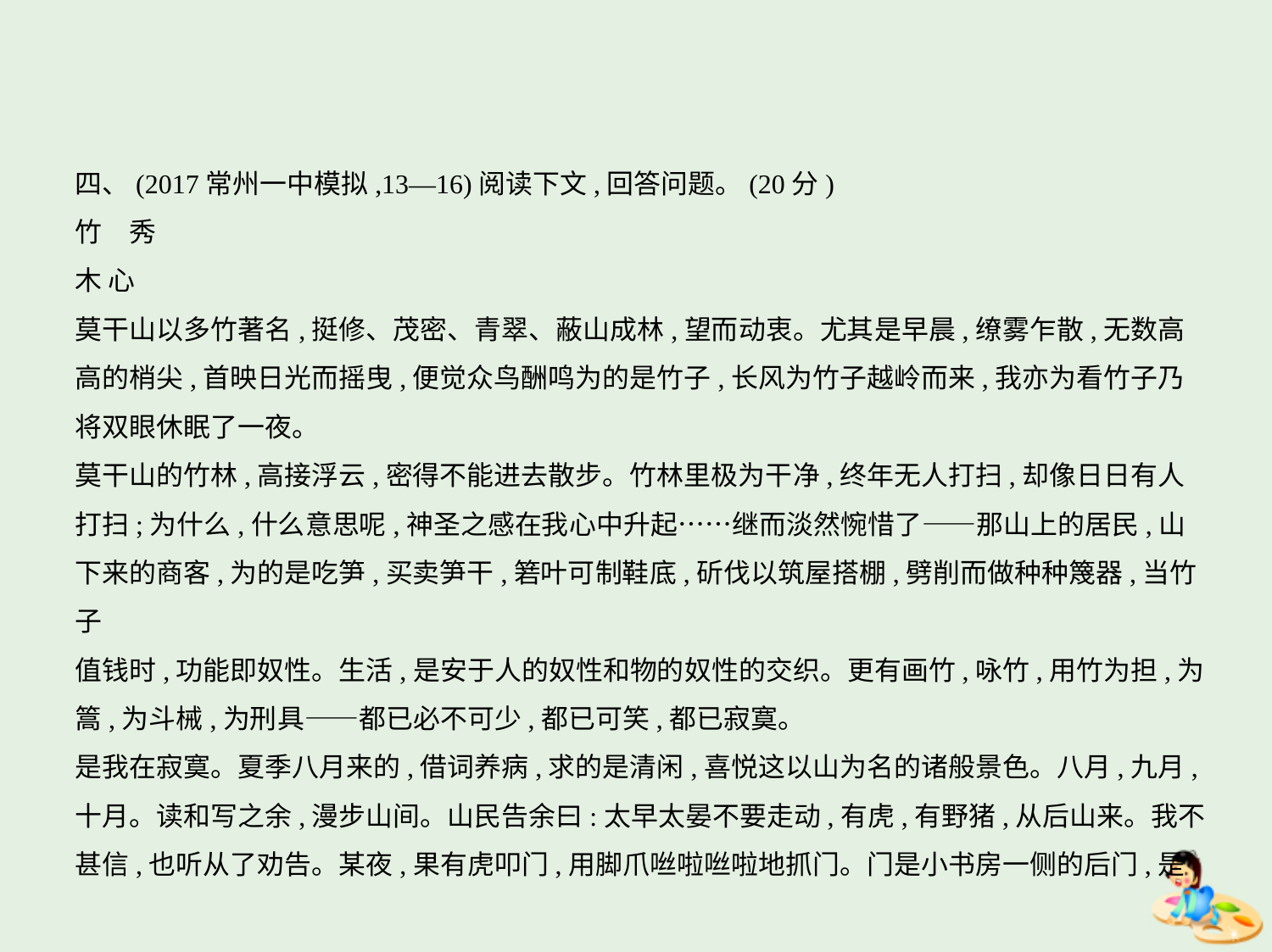

四、(2017常州一中模拟,13—16)阅读下文,回答问题。(20分)
竹　秀
木 心
莫干山以多竹著名,挺修、茂密、青翠、蔽山成林,望而动衷。尤其是早晨,缭雾乍散,无数高
高的梢尖,首映日光而摇曳,便觉众鸟酬鸣为的是竹子,长风为竹子越岭而来,我亦为看竹子乃
将双眼休眠了一夜。
莫干山的竹林,高接浮云,密得不能进去散步。竹林里极为干净,终年无人打扫,却像日日有人
打扫;为什么,什么意思呢,神圣之感在我心中升起……继而淡然惋惜了——那山上的居民,山
下来的商客,为的是吃笋,买卖笋干,箬叶可制鞋底,斫伐以筑屋搭棚,劈削而做种种篾器,当竹子
值钱时,功能即奴性。生活,是安于人的奴性和物的奴性的交织。更有画竹,咏竹,用竹为担,为
篙,为斗械,为刑具——都已必不可少,都已可笑,都已寂寞。
是我在寂寞。夏季八月来的,借词养病,求的是清闲,喜悦这以山为名的诸般景色。八月,九月,
十月。读和写之余,漫步山间。山民告余曰:太早太晏不要走动,有虎,有野猪,从后山来。我不
甚信,也听从了劝告。某夜,果有虎叩门,用脚爪咝啦咝啦地抓门。门是小书房一侧的后门,是